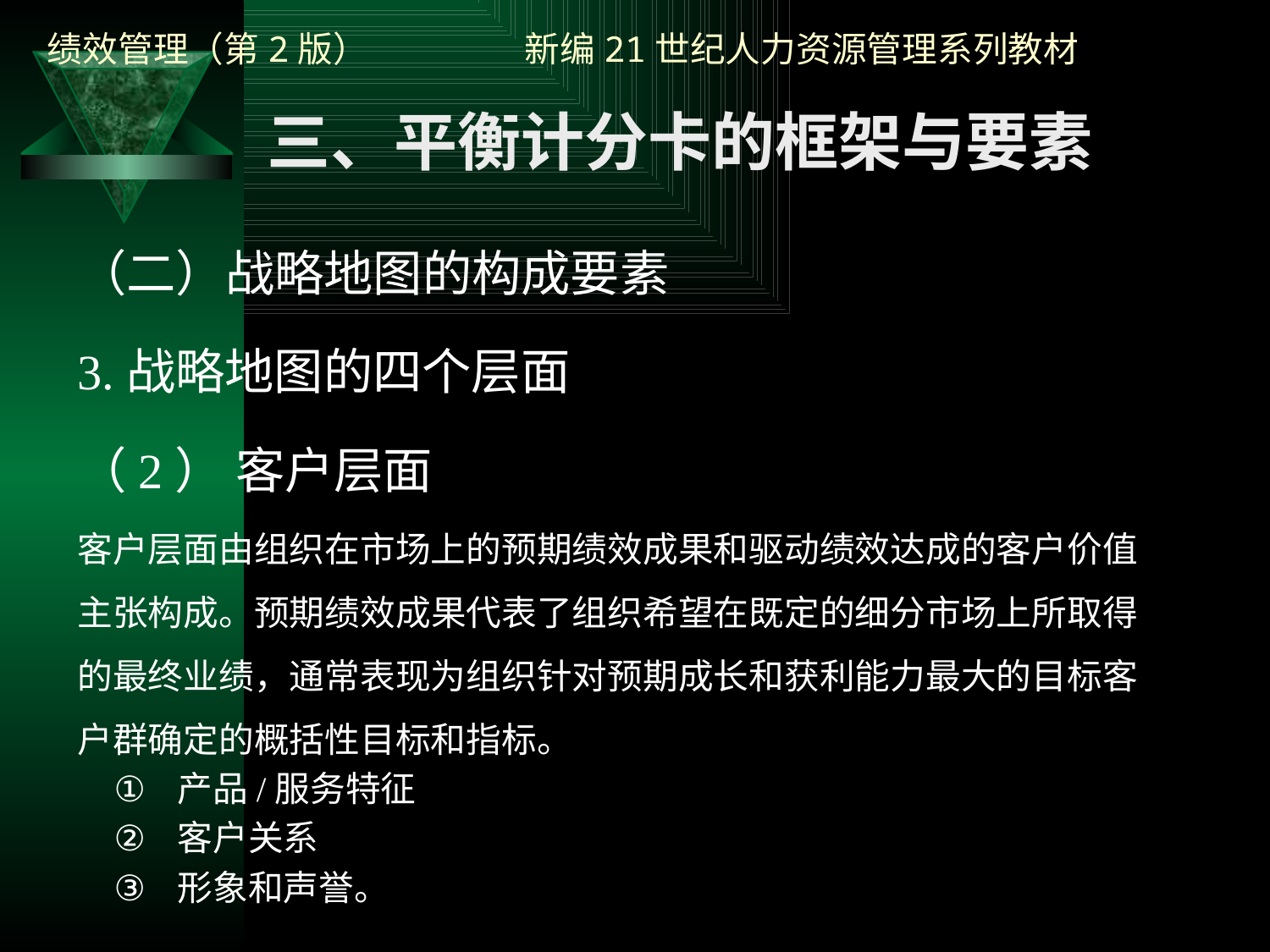

三、平衡计分卡的框架与要素
（二）战略地图的构成要素
3.战略地图的四个层面
（2） 客户层面
客户层面由组织在市场上的预期绩效成果和驱动绩效达成的客户价值主张构成。预期绩效成果代表了组织希望在既定的细分市场上所取得的最终业绩，通常表现为组织针对预期成长和获利能力最大的目标客户群确定的概括性目标和指标。
产品/服务特征
客户关系
形象和声誉。